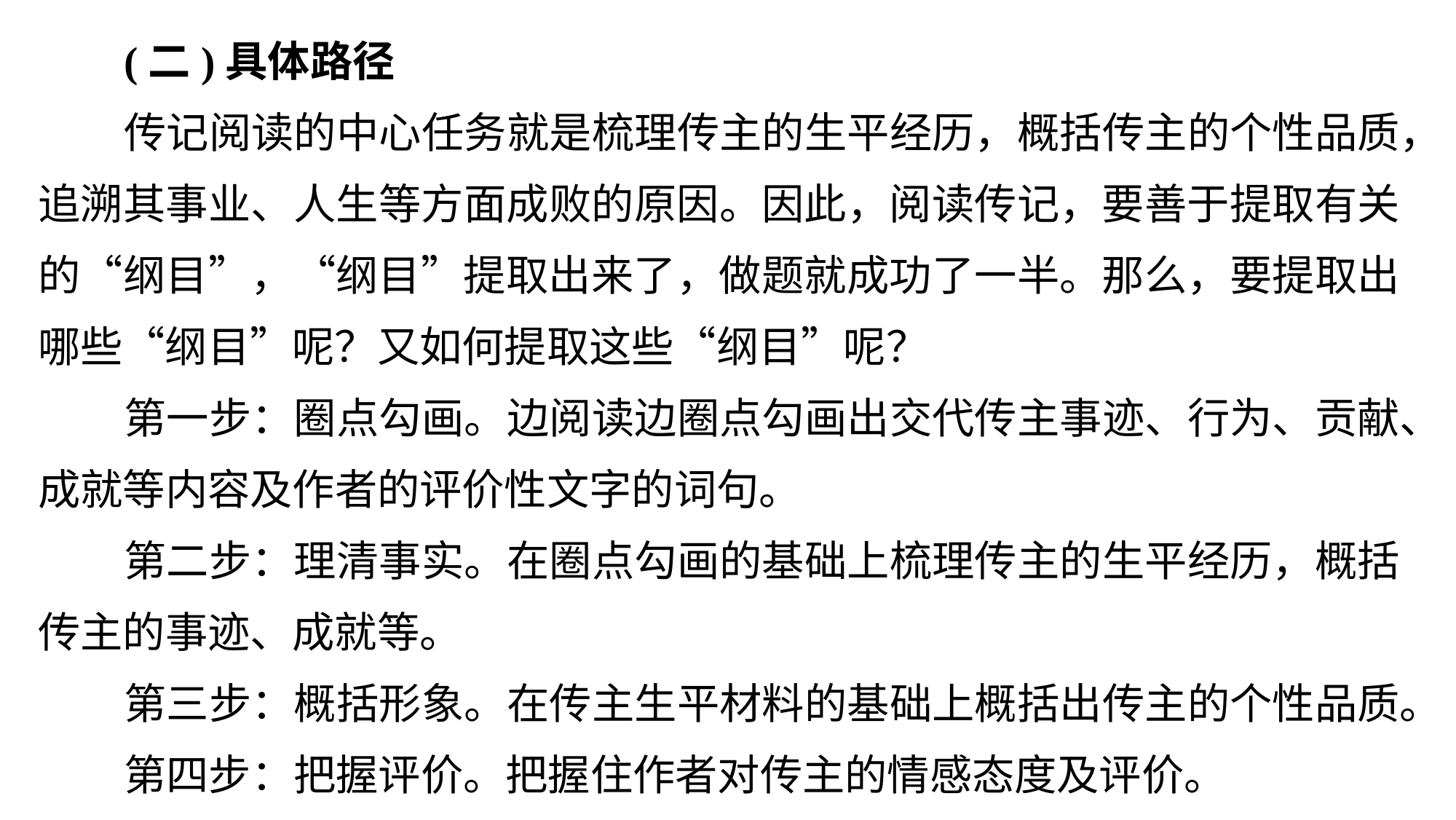

(二)具体路径
传记阅读的中心任务就是梳理传主的生平经历，概括传主的个性品质，追溯其事业、人生等方面成败的原因。因此，阅读传记，要善于提取有关的“纲目”，“纲目”提取出来了，做题就成功了一半。那么，要提取出哪些“纲目”呢？又如何提取这些“纲目”呢？
第一步：圈点勾画。边阅读边圈点勾画出交代传主事迹、行为、贡献、成就等内容及作者的评价性文字的词句。
第二步：理清事实。在圈点勾画的基础上梳理传主的生平经历，概括传主的事迹、成就等。
第三步：概括形象。在传主生平材料的基础上概括出传主的个性品质。
第四步：把握评价。把握住作者对传主的情感态度及评价。